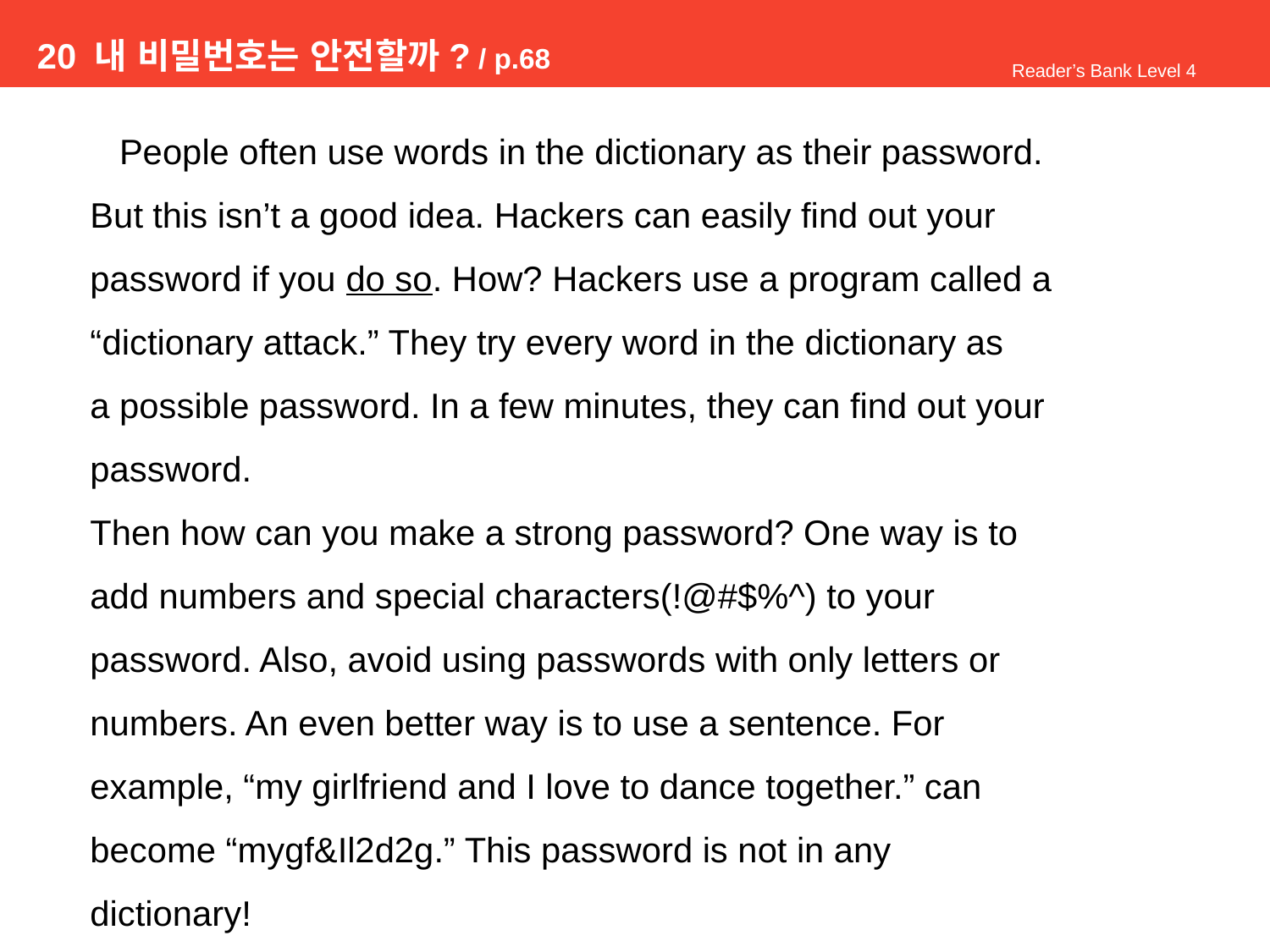

# 20 내 비밀번호는 안전할까? / p.68
Reader’s Bank Level 4

   People often use words in the dictionary as their password.
But this isn’t a good idea. Hackers can easily find out your
password if you do so. How? Hackers use a program called a
“dictionary attack.” They try every word in the dictionary as
a possible password. In a few minutes, they can find out your
password.
Then how can you make a strong password? One way is to
add numbers and special characters(!@#$%^) to your
password. Also, avoid using passwords with only letters or
numbers. An even better way is to use a sentence. For
example, “my girlfriend and I love to dance together.” can
become “mygf&Il2d2g.” This password is not in any
dictionary!